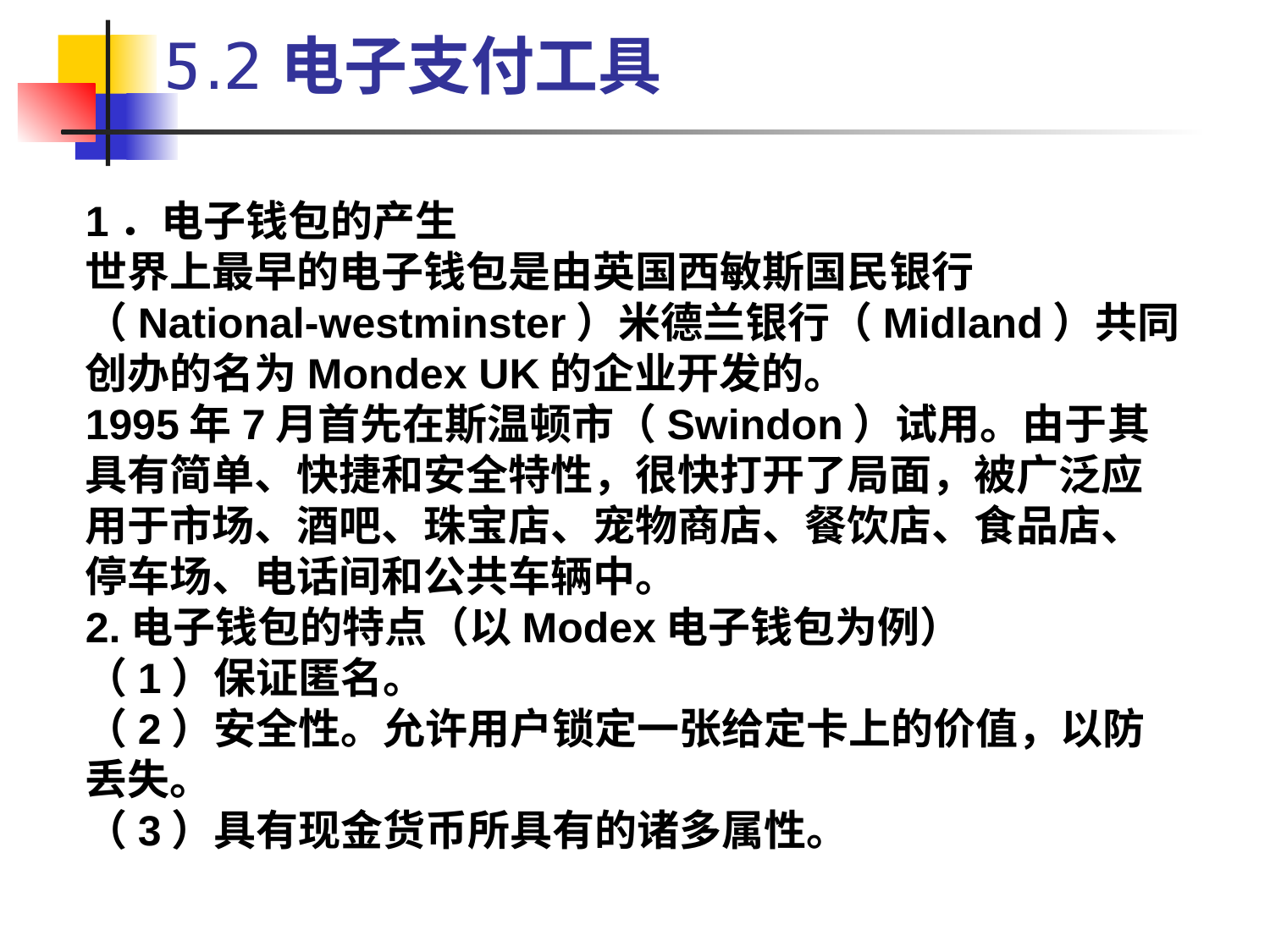

5.2电子支付工具

1．电子钱包的产生
世界上最早的电子钱包是由英国西敏斯国民银行（National-westminster）米德兰银行（Midland）共同创办的名为Mondex UK的企业开发的。
1995年7月首先在斯温顿市（Swindon）试用。由于其具有简单、快捷和安全特性，很快打开了局面，被广泛应用于市场、酒吧、珠宝店、宠物商店、餐饮店、食品店、停车场、电话间和公共车辆中。
2.电子钱包的特点（以Modex电子钱包为例）
（1）保证匿名。
（2）安全性。允许用户锁定一张给定卡上的价值，以防丢失。
（3）具有现金货币所具有的诸多属性。